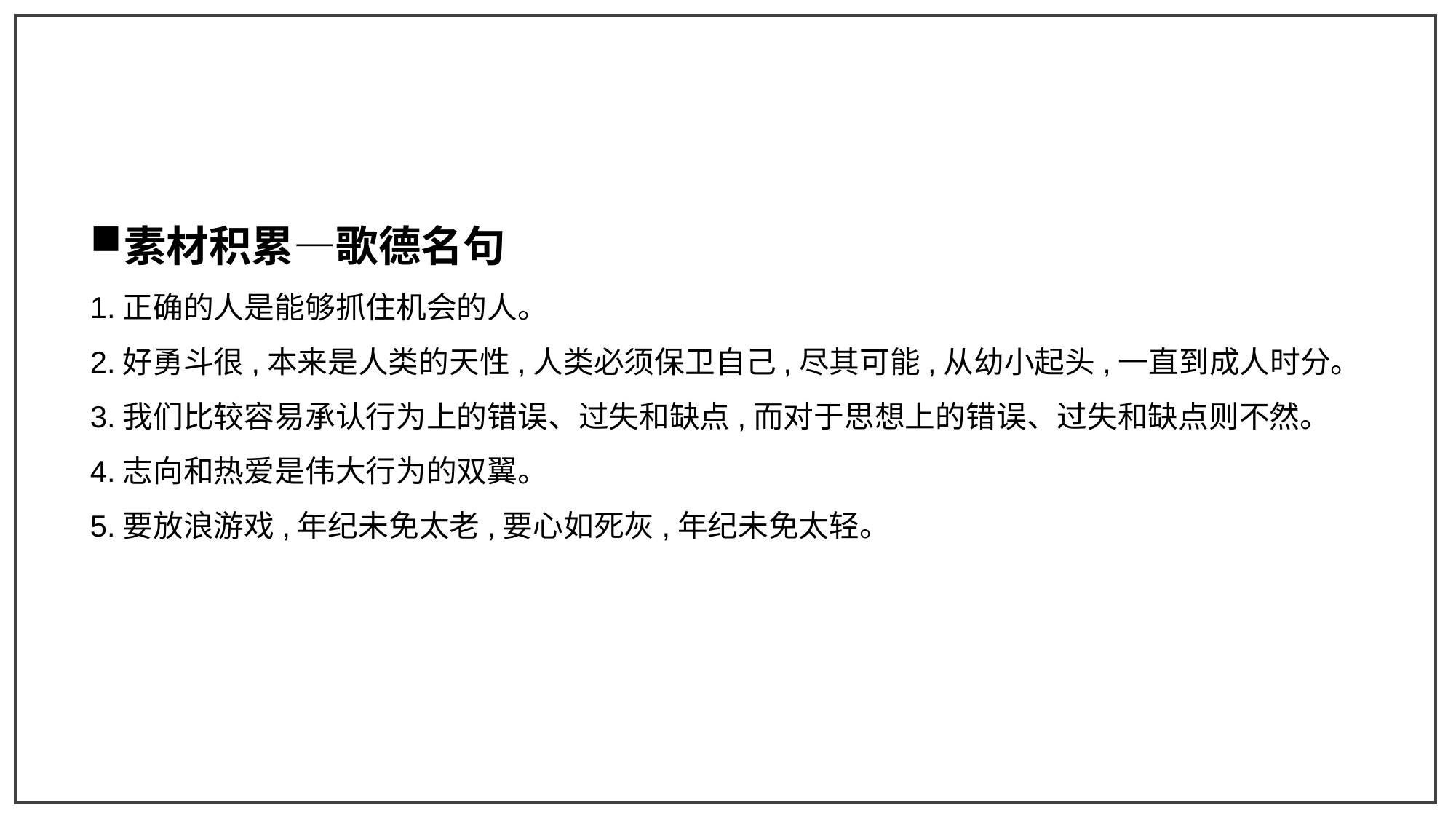

素材积累—歌德名句
1.正确的人是能够抓住机会的人。
2.好勇斗很,本来是人类的天性,人类必须保卫自己,尽其可能,从幼小起头,一直到成人时分。
3.我们比较容易承认行为上的错误、过失和缺点,而对于思想上的错误、过失和缺点则不然。
4.志向和热爱是伟大行为的双翼。
5.要放浪游戏,年纪未免太老,要心如死灰,年纪未免太轻。